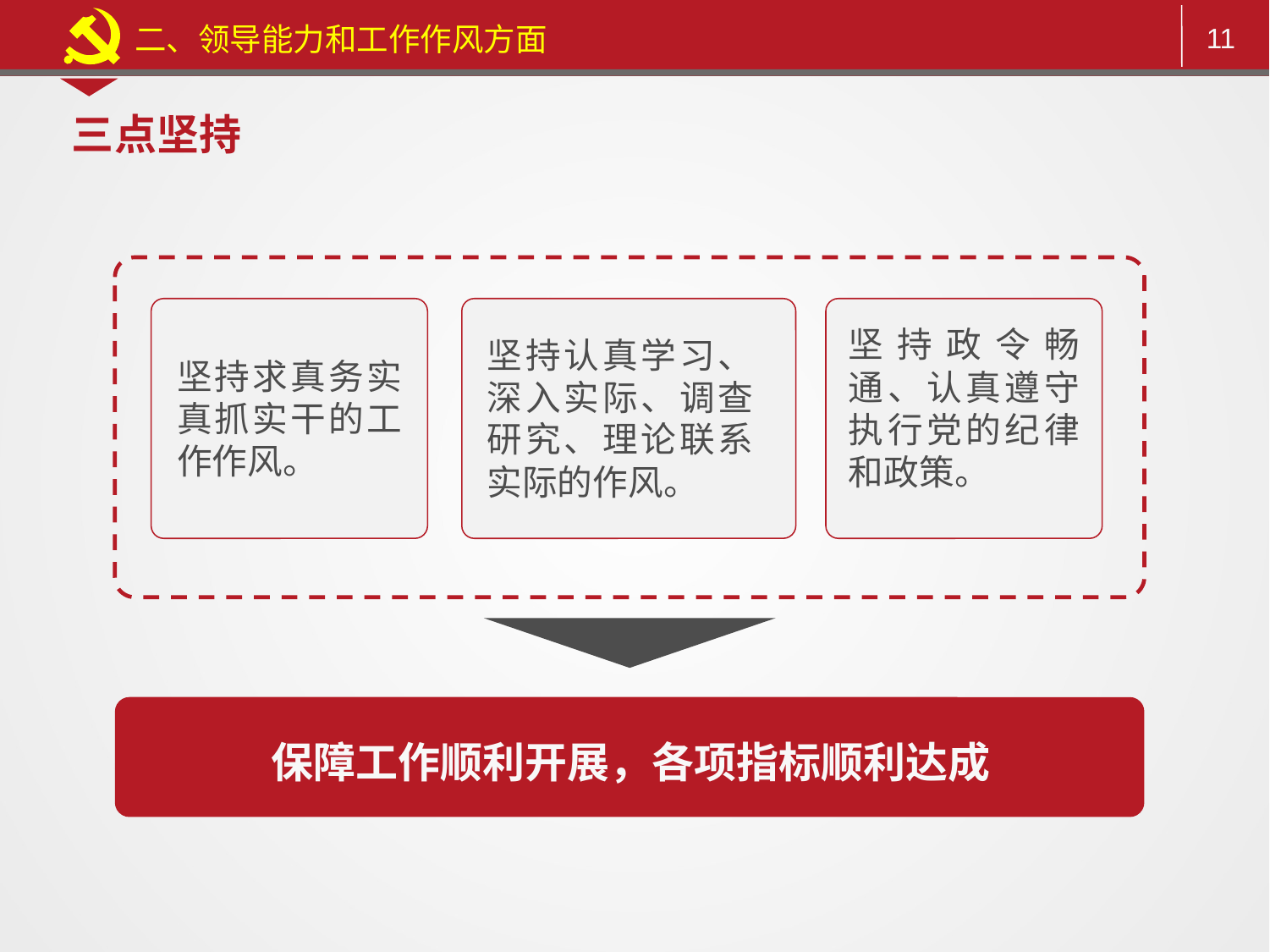

二、领导能力和工作作风方面

三点坚持

坚持政令畅通、认真遵守执行党的纪律和政策。
坚持认真学习、深入实际、调查研究、理论联系实际的作风。
坚持求真务实真抓实干的工作作风。

保障工作顺利开展，各项指标顺利达成